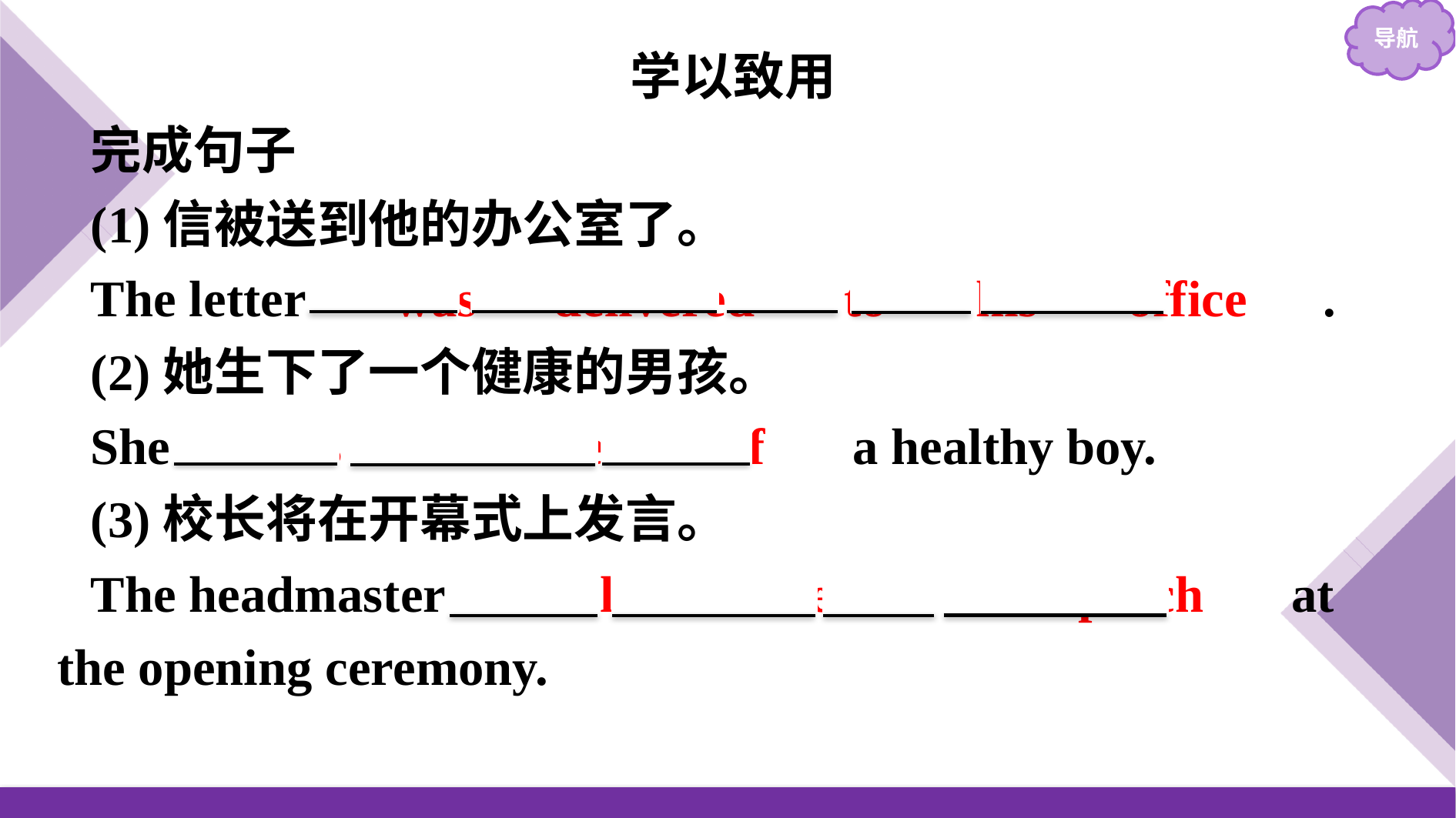

学以致用
完成句子
(1)信被送到他的办公室了。
The letter 　was　delivered　 to　 his　 office　.
(2)她生下了一个健康的男孩。
She 　was　 delivered　 of　 a healthy boy.
(3)校长将在开幕式上发言。
The headmaster 　will　 deliver　 a　 speech　 at the opening ceremony.